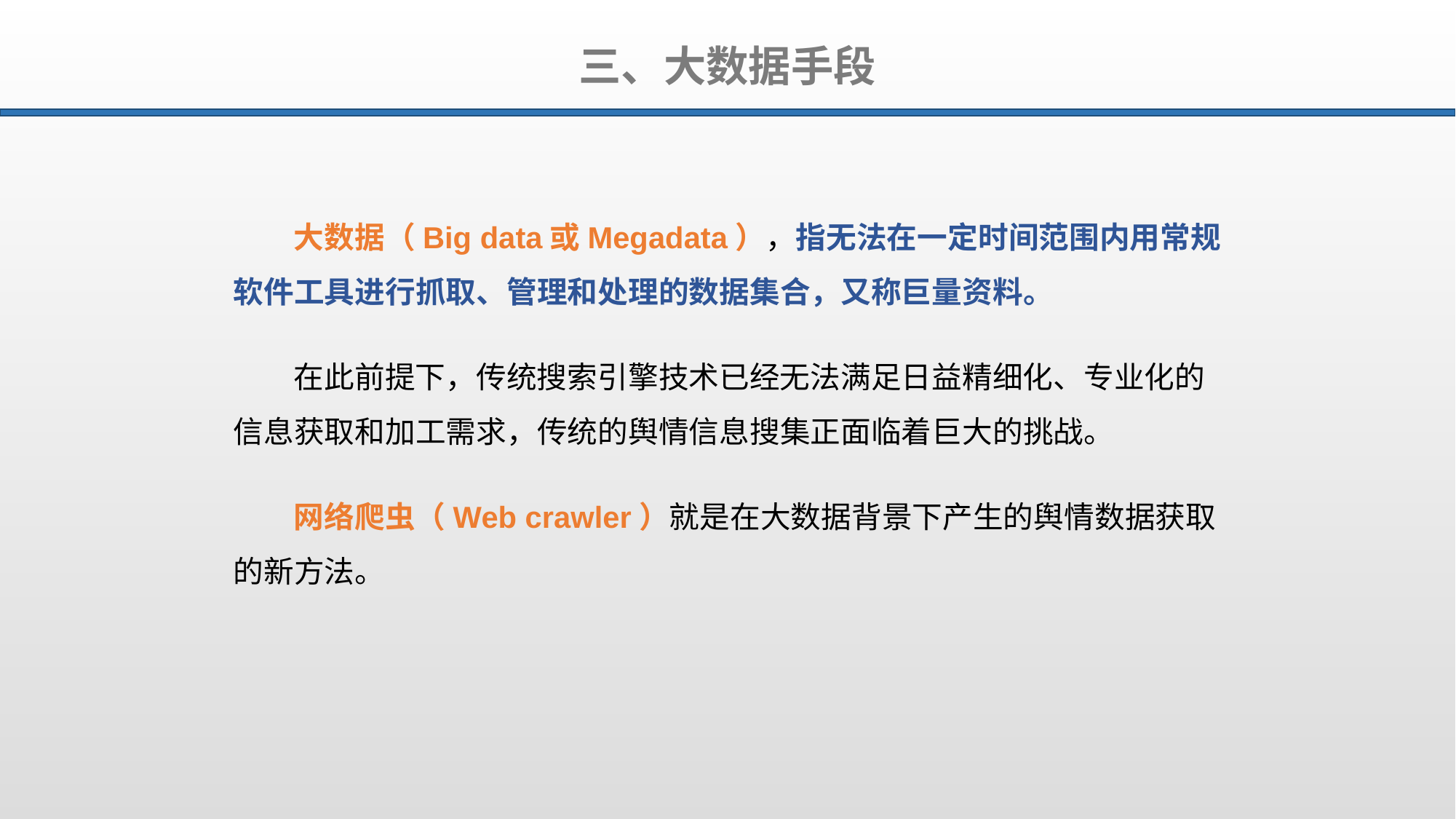

三、大数据手段

大数据（Big data或Megadata），指无法在一定时间范围内用常规软件工具进行抓取、管理和处理的数据集合，又称巨量资料。
在此前提下，传统搜索引擎技术已经无法满足日益精细化、专业化的信息获取和加工需求，传统的舆情信息搜集正面临着巨大的挑战。
网络爬虫（Web crawler）就是在大数据背景下产生的舆情数据获取的新方法。